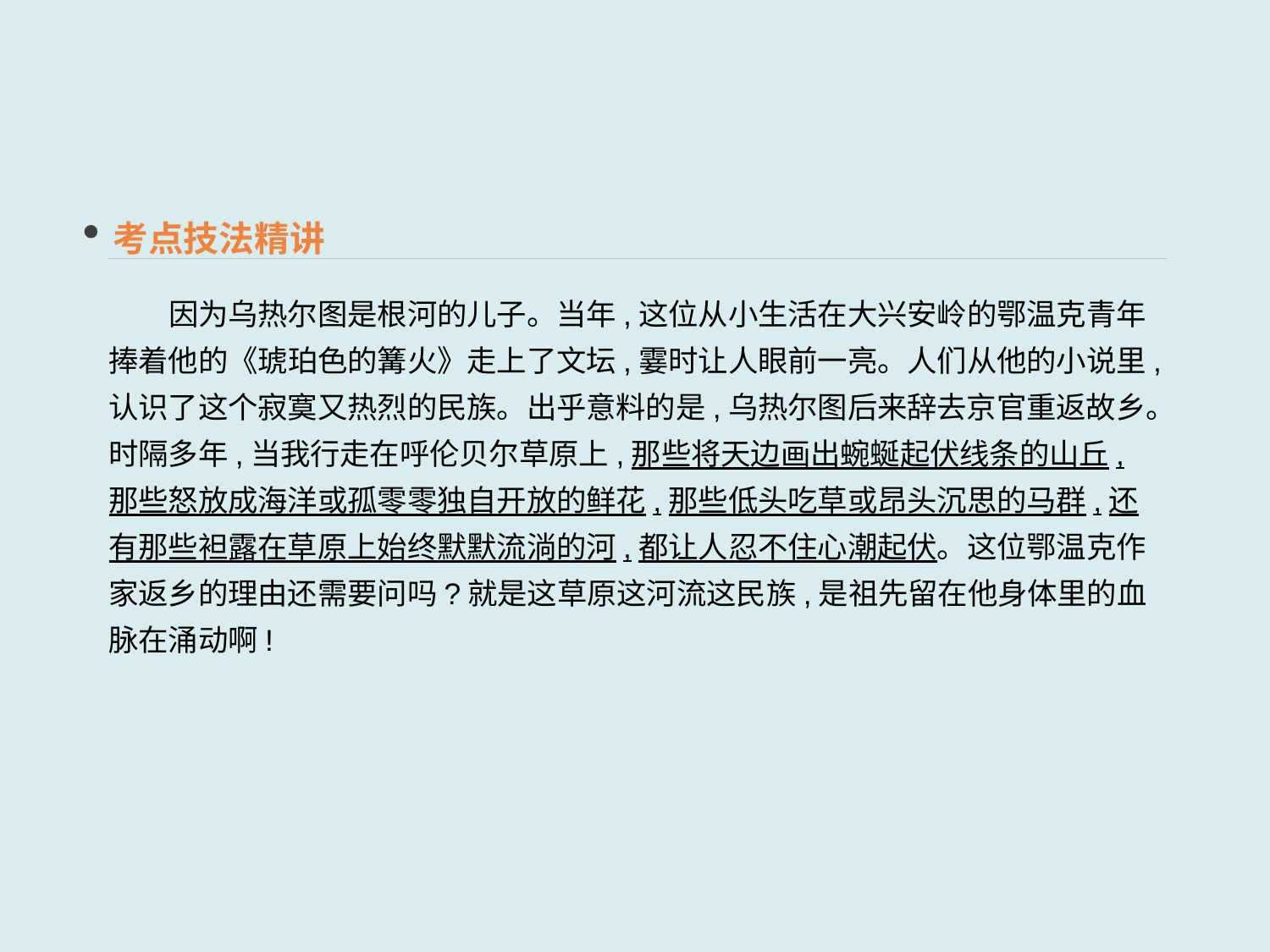

考点技法精讲

　　因为乌热尔图是根河的儿子。当年,这位从小生活在大兴安岭的鄂温克青年捧着他的《琥珀色的篝火》走上了文坛,霎时让人眼前一亮。人们从他的小说里,认识了这个寂寞又热烈的民族。出乎意料的是,乌热尔图后来辞去京官重返故乡。时隔多年,当我行走在呼伦贝尔草原上,那些将天边画出蜿蜒起伏线条的山丘,那些怒放成海洋或孤零零独自开放的鲜花,那些低头吃草或昂头沉思的马群,还有那些袒露在草原上始终默默流淌的河,都让人忍不住心潮起伏。这位鄂温克作家返乡的理由还需要问吗?就是这草原这河流这民族,是祖先留在他身体里的血脉在涌动啊!